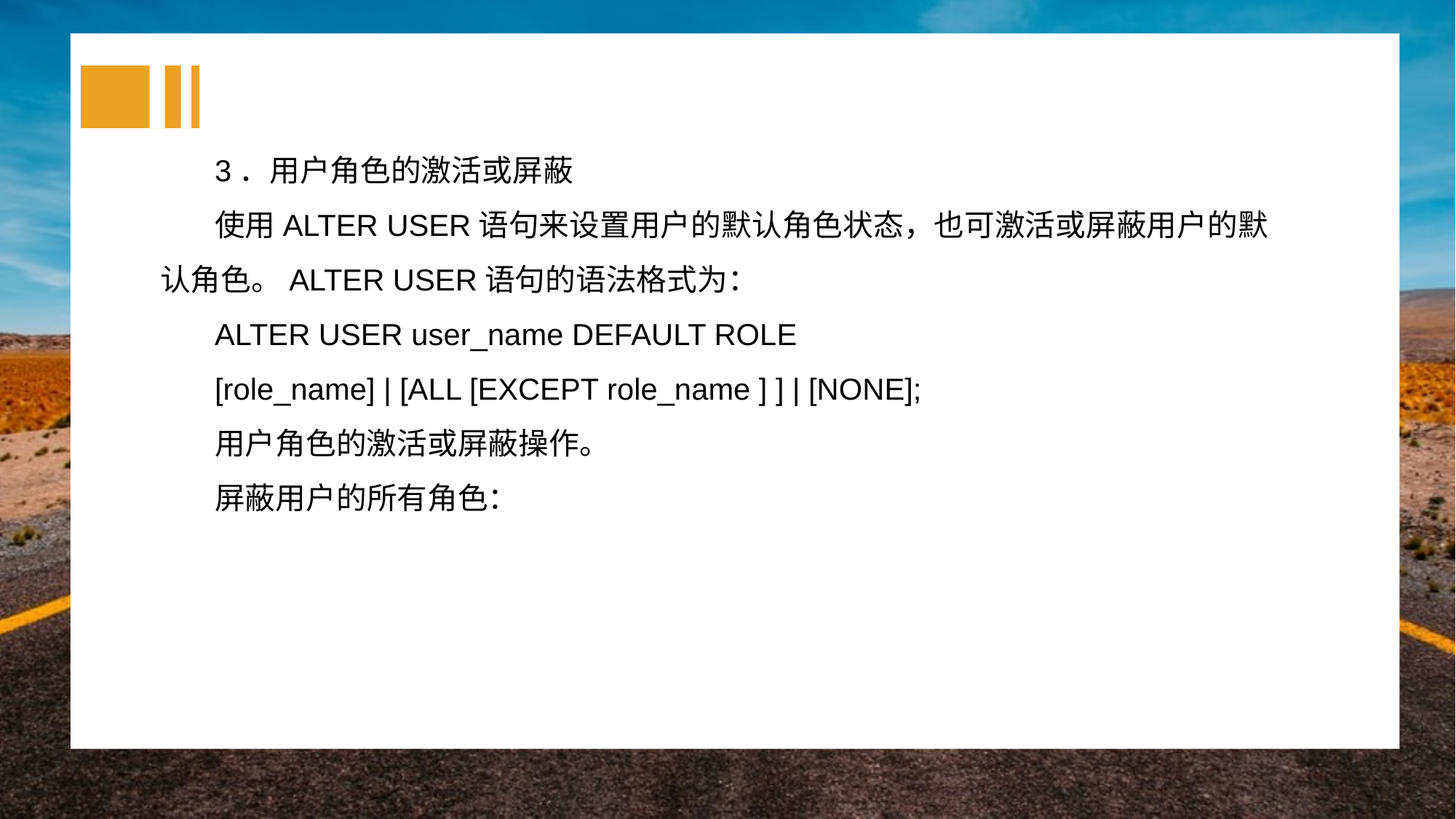

3．用户角色的激活或屏蔽
使用ALTER USER语句来设置用户的默认角色状态，也可激活或屏蔽用户的默认角色。ALTER USER语句的语法格式为：
ALTER USER user_name DEFAULT ROLE
[role_name] | [ALL [EXCEPT role_name ] ] | [NONE];
用户角色的激活或屏蔽操作。
屏蔽用户的所有角色：